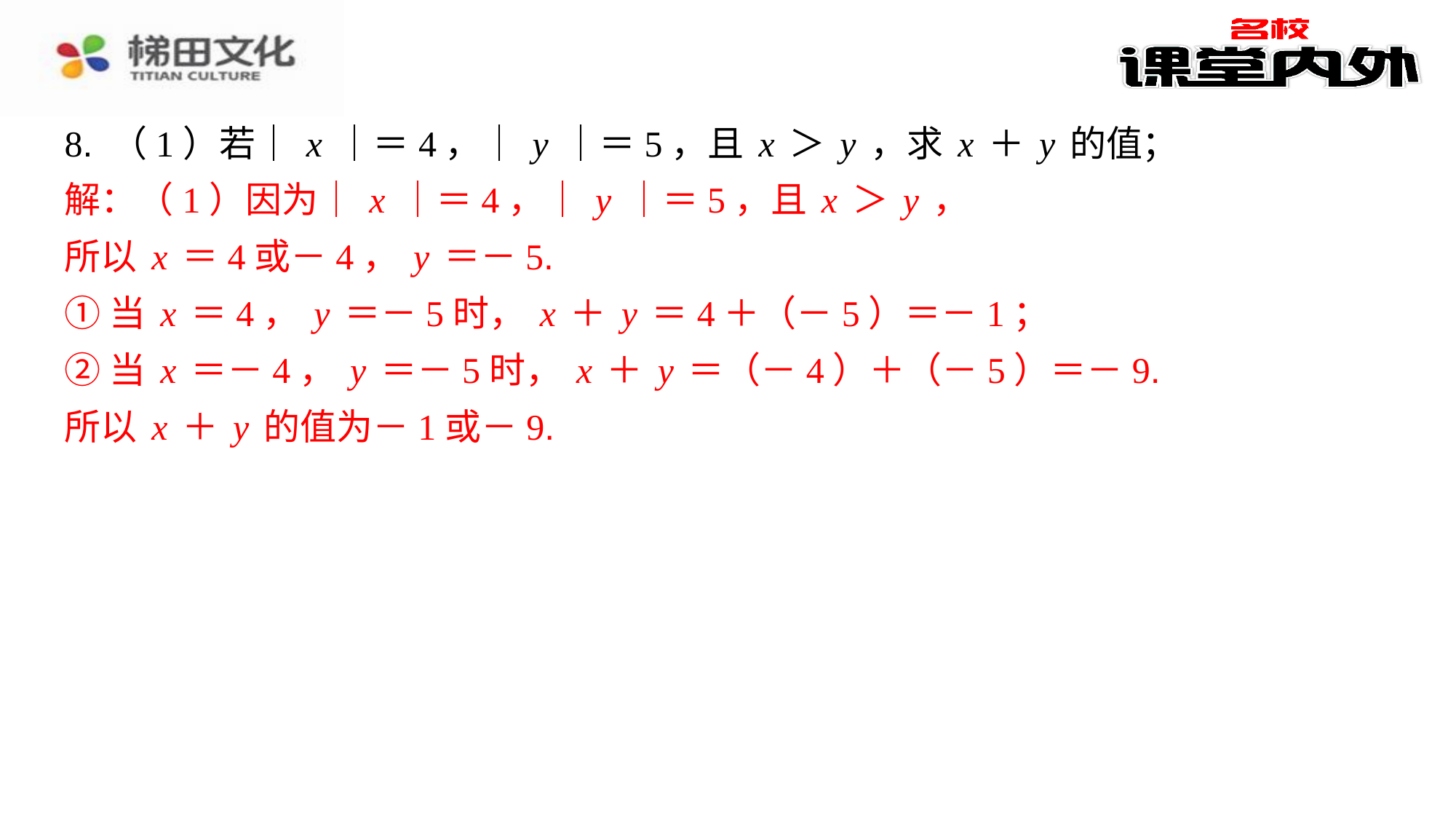

8. （1）若｜x｜＝4，｜y｜＝5，且x＞y，求x＋y的值；
解：（1）因为｜x｜＝4，｜y｜＝5，且x＞y，
所以x＝4或－4，y＝－5.
①当x＝4，y＝－5时，x＋y＝4＋（－5）＝－1；
②当x＝－4，y＝－5时，x＋y＝（－4）＋（－5）＝－9.
所以x＋y的值为－1或－9.
解：（1）因为｜x｜＝4，｜y｜＝5，且x＞y，
所以x＝4或－4，y＝－5.
①当x＝4，y＝－5时，x＋y＝4＋（－5）＝－1；
②当x＝－4，y＝－5时，x＋y＝（－4）＋（－5）＝－9.
所以x＋y的值为－1或－9.